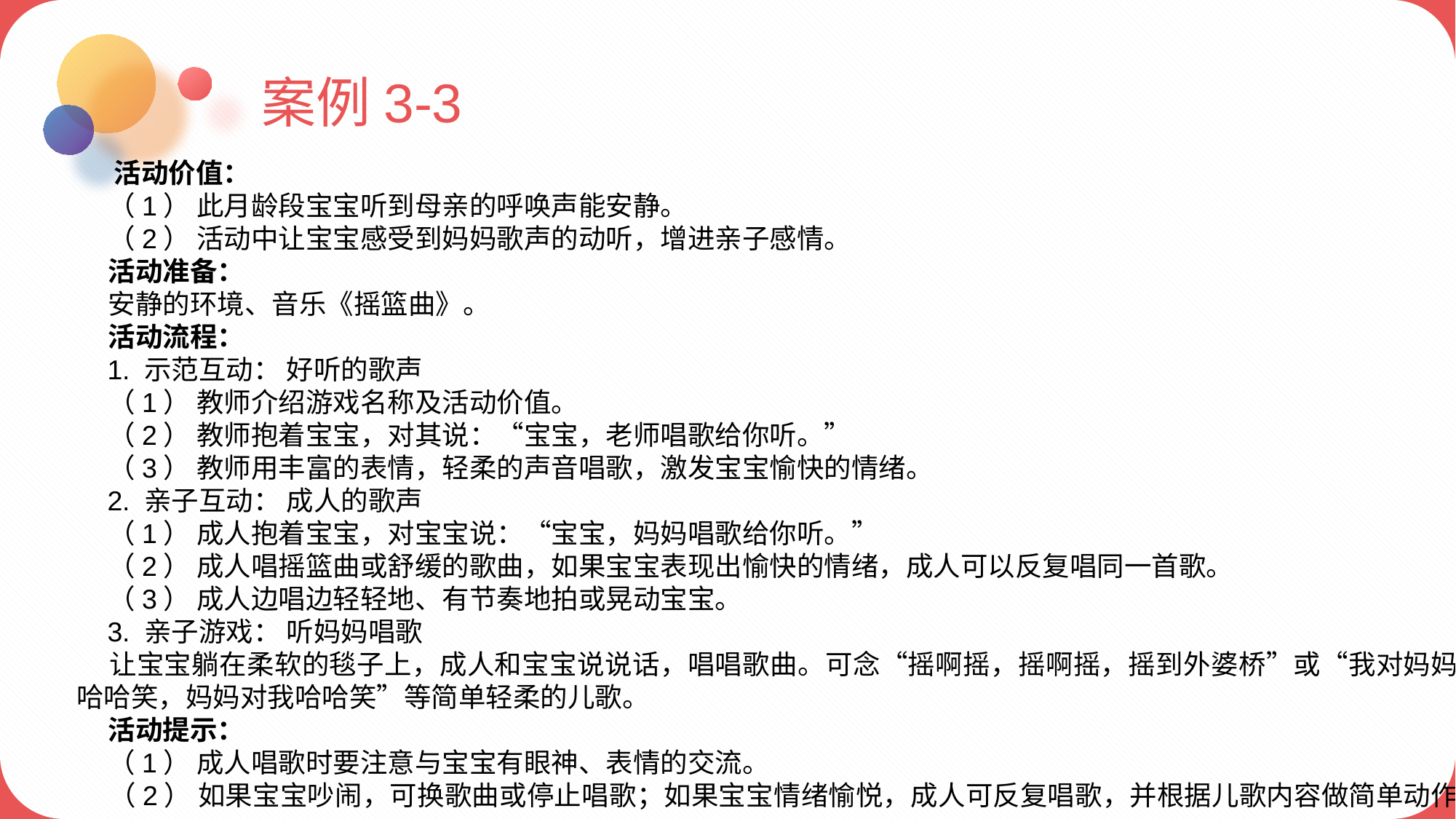

案例3-3
     活动价值：
    （1） 此月龄段宝宝听到母亲的呼唤声能安静。
    （2） 活动中让宝宝感受到妈妈歌声的动听，增进亲子感情。
    活动准备：
    安静的环境、音乐《摇篮曲》。
    活动流程：
    1. 示范互动： 好听的歌声
    （1） 教师介绍游戏名称及活动价值。
    （2） 教师抱着宝宝，对其说：“宝宝，老师唱歌给你听。”
    （3） 教师用丰富的表情，轻柔的声音唱歌，激发宝宝愉快的情绪。
    2. 亲子互动： 成人的歌声
    （1） 成人抱着宝宝，对宝宝说：“宝宝，妈妈唱歌给你听。”
    （2） 成人唱摇篮曲或舒缓的歌曲，如果宝宝表现出愉快的情绪，成人可以反复唱同一首歌。
    （3） 成人边唱边轻轻地、有节奏地拍或晃动宝宝。
    3. 亲子游戏： 听妈妈唱歌
    让宝宝躺在柔软的毯子上，成人和宝宝说说话，唱唱歌曲。可念“摇啊摇，摇啊摇，摇到外婆桥”或“我对妈妈哈哈笑，妈妈对我哈哈笑”等简单轻柔的儿歌。
    活动提示：
    （1） 成人唱歌时要注意与宝宝有眼神、表情的交流。
    （2） 如果宝宝吵闹，可换歌曲或停止唱歌；如果宝宝情绪愉悦，成人可反复唱歌，并根据儿歌内容做简单动作。